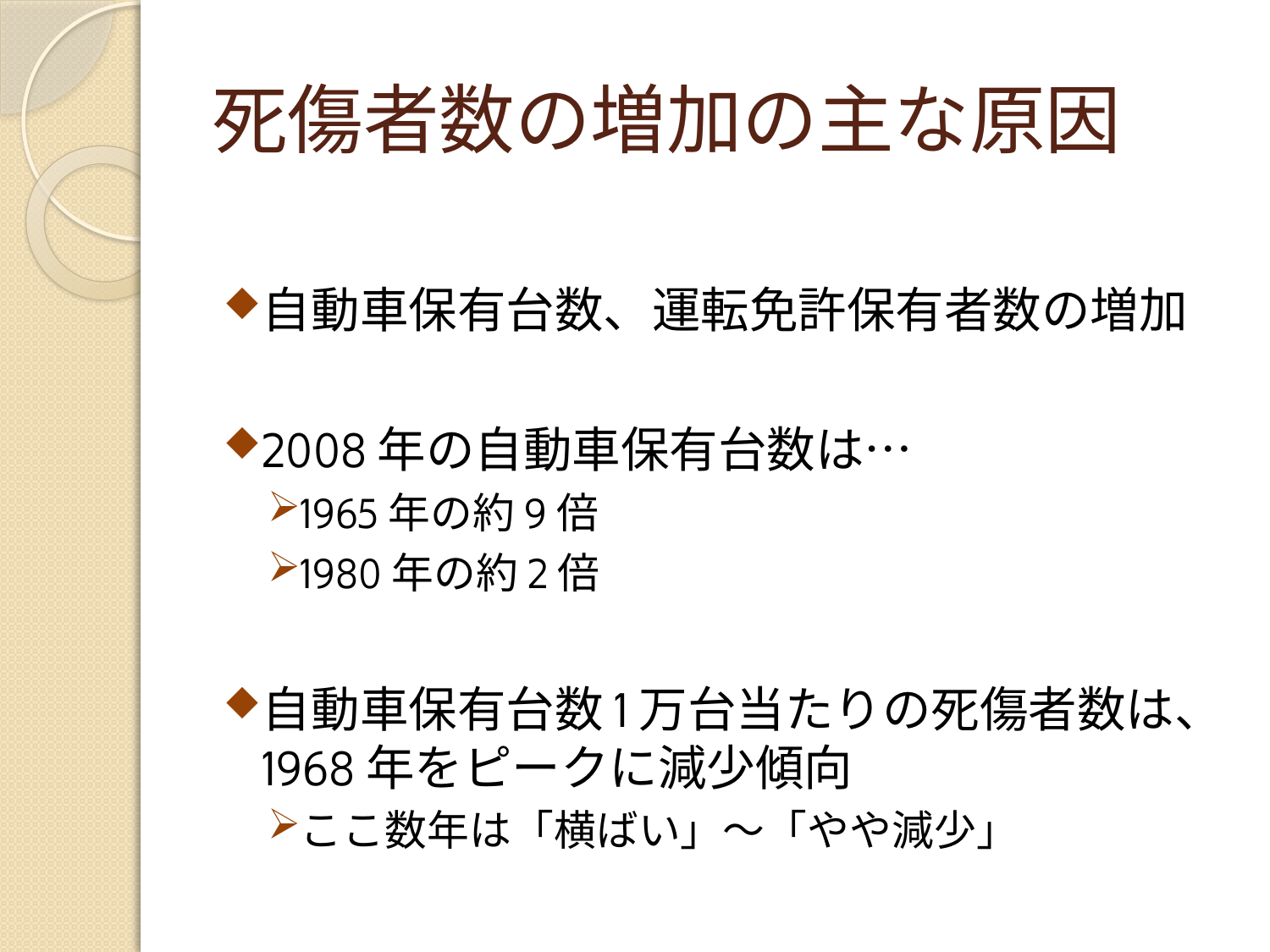

# 死傷者数の増加の主な原因

自動車保有台数、運転免許保有者数の増加

2008年の自動車保有台数は…
1965年の約9倍
1980年の約2倍

自動車保有台数1万台当たりの死傷者数は、1968年をピークに減少傾向
ここ数年は「横ばい」～「やや減少」